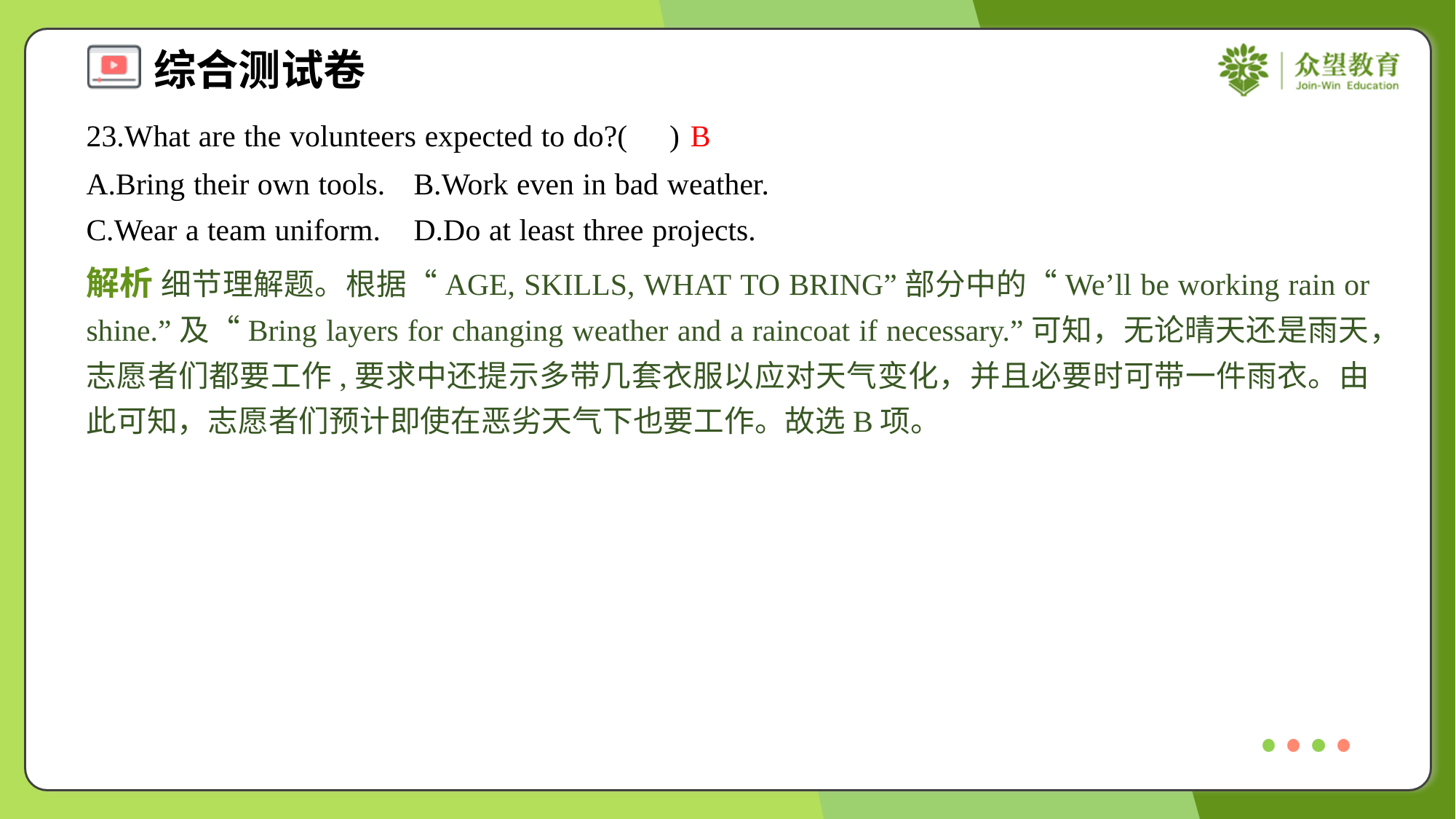

23.What are the volunteers expected to do?(     )
B
A.Bring their own tools.	B.Work even in bad weather.
C.Wear a team uniform.	D.Do at least three projects.
解析 细节理解题。根据“AGE, SKILLS, WHAT TO BRING”部分中的“We’ll be working rain or shine.”及“Bring layers for changing weather and a raincoat if necessary.”可知，无论晴天还是雨天，志愿者们都要工作,要求中还提示多带几套衣服以应对天气变化，并且必要时可带一件雨衣。由此可知，志愿者们预计即使在恶劣天气下也要工作。故选B项。